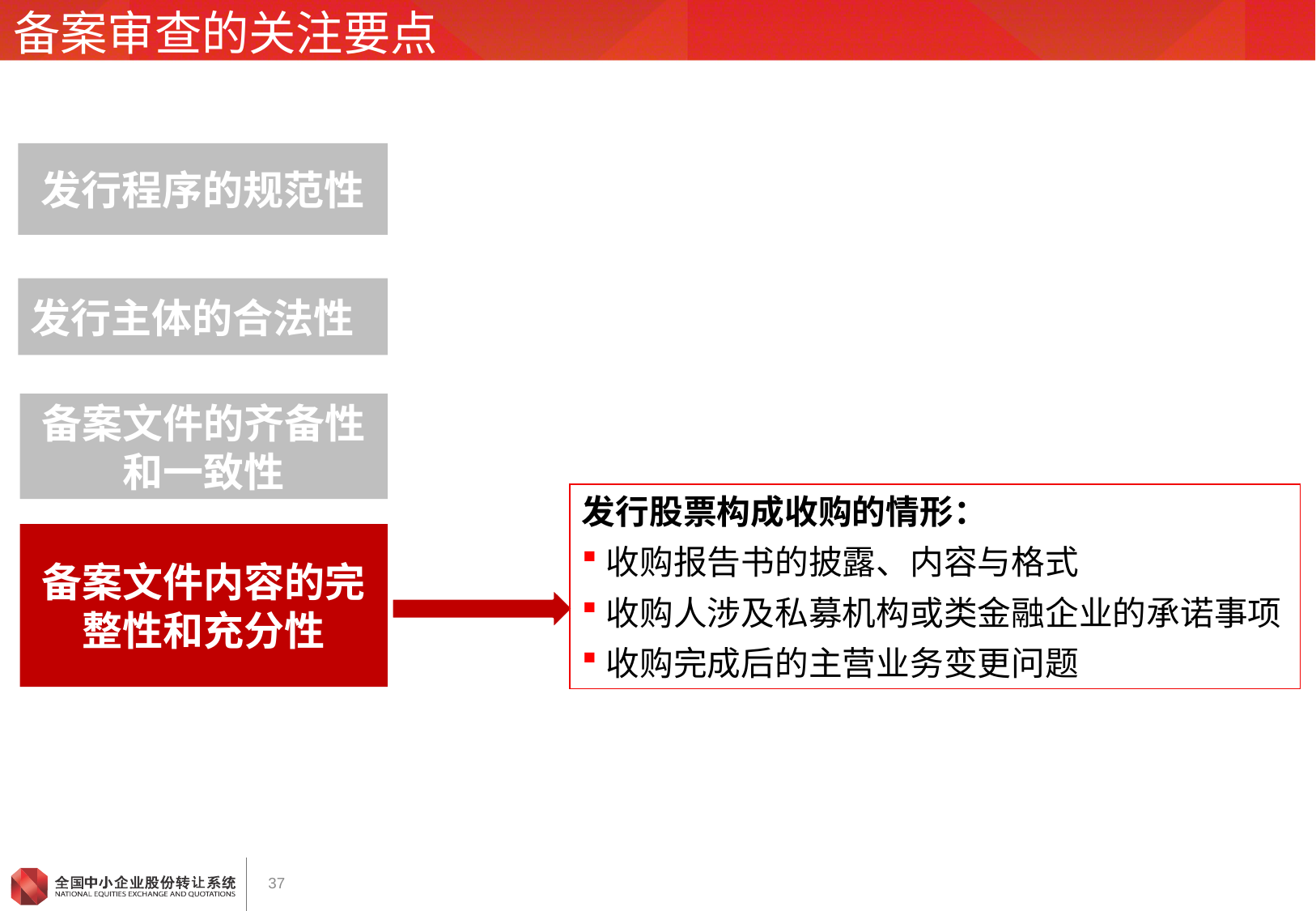

# 备案审查的关注要点
发行程序的规范性
发行主体的合法性
备案文件的齐备性和一致性
发行股票构成收购的情形：
收购报告书的披露、内容与格式
收购人涉及私募机构或类金融企业的承诺事项
收购完成后的主营业务变更问题
备案文件内容的完整性和充分性

37